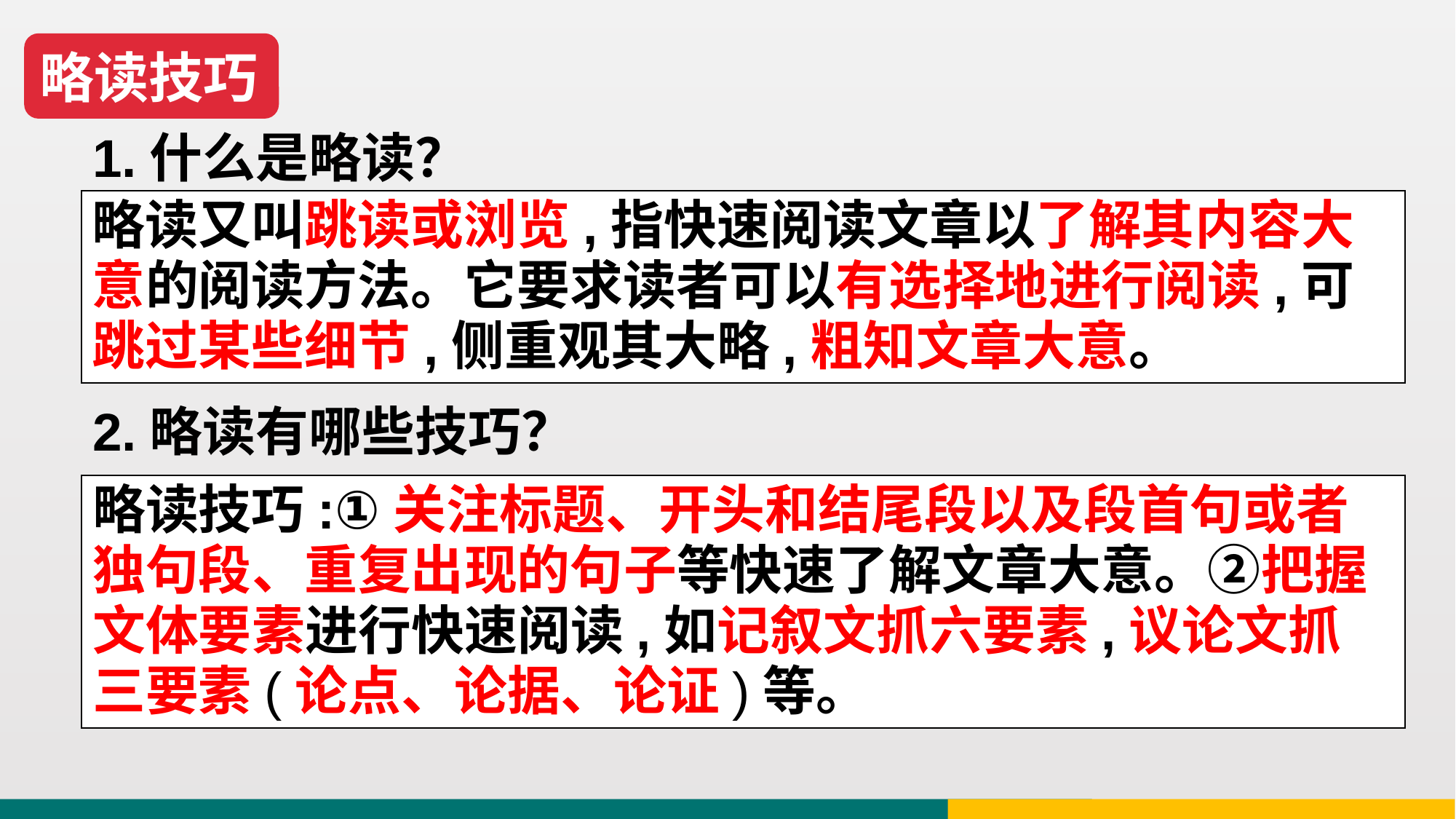

略读技巧
1.什么是略读？
略读又叫跳读或浏览,指快速阅读文章以了解其内容大意的阅读方法。它要求读者可以有选择地进行阅读,可跳过某些细节,侧重观其大略,粗知文章大意。
2.略读有哪些技巧？
略读技巧:①关注标题、开头和结尾段以及段首句或者独句段、重复出现的句子等快速了解文章大意。②把握文体要素进行快速阅读,如记叙文抓六要素,议论文抓三要素(论点、论据、论证)等。